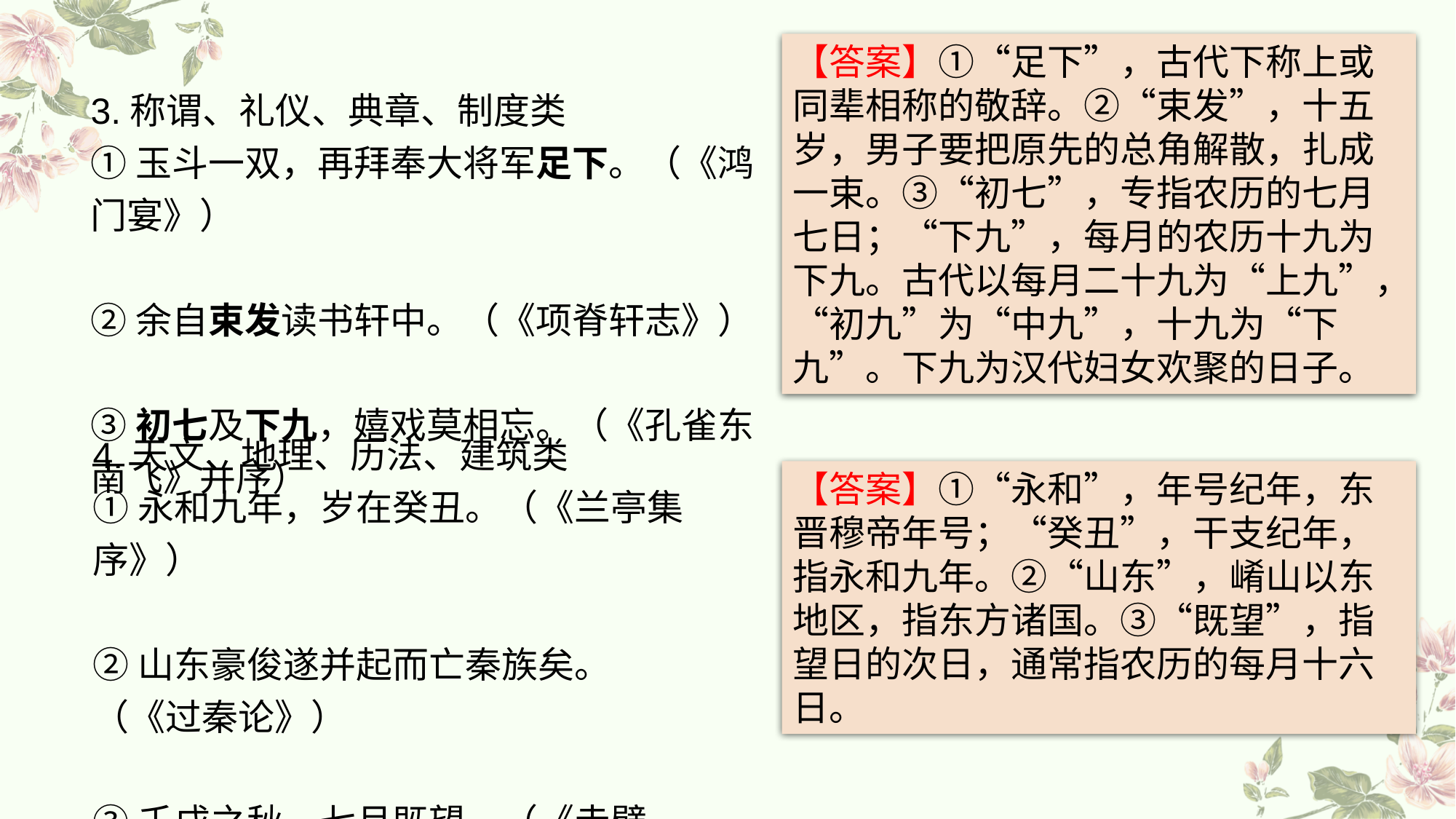

【答案】①“足下”，古代下称上或同辈相称的敬辞。②“束发”，十五岁，男子要把原先的总角解散，扎成一束。③“初七”，专指农历的七月七日；“下九”，每月的农历十九为下九。古代以每月二十九为“上九”，“初九”为“中九”，十九为“下九”。下九为汉代妇女欢聚的日子。
3.称谓、礼仪、典章、制度类
①玉斗一双，再拜奉大将军足下。（《鸿门宴》）
②余自束发读书轩中。（《项脊轩志》）
③初七及下九，嬉戏莫相忘。（《孔雀东南飞》并序）
4.天文、地理、历法、建筑类
①永和九年，岁在癸丑。（《兰亭集序》）
②山东豪俊遂并起而亡秦族矣。（《过秦论》）
③壬戌之秋，七月既望。（《赤壁赋》）
【答案】①“永和”，年号纪年，东晋穆帝年号；“癸丑”，干支纪年，指永和九年。②“山东”，崤山以东地区，指东方诸国。③“既望”，指望日的次日，通常指农历的每月十六日。